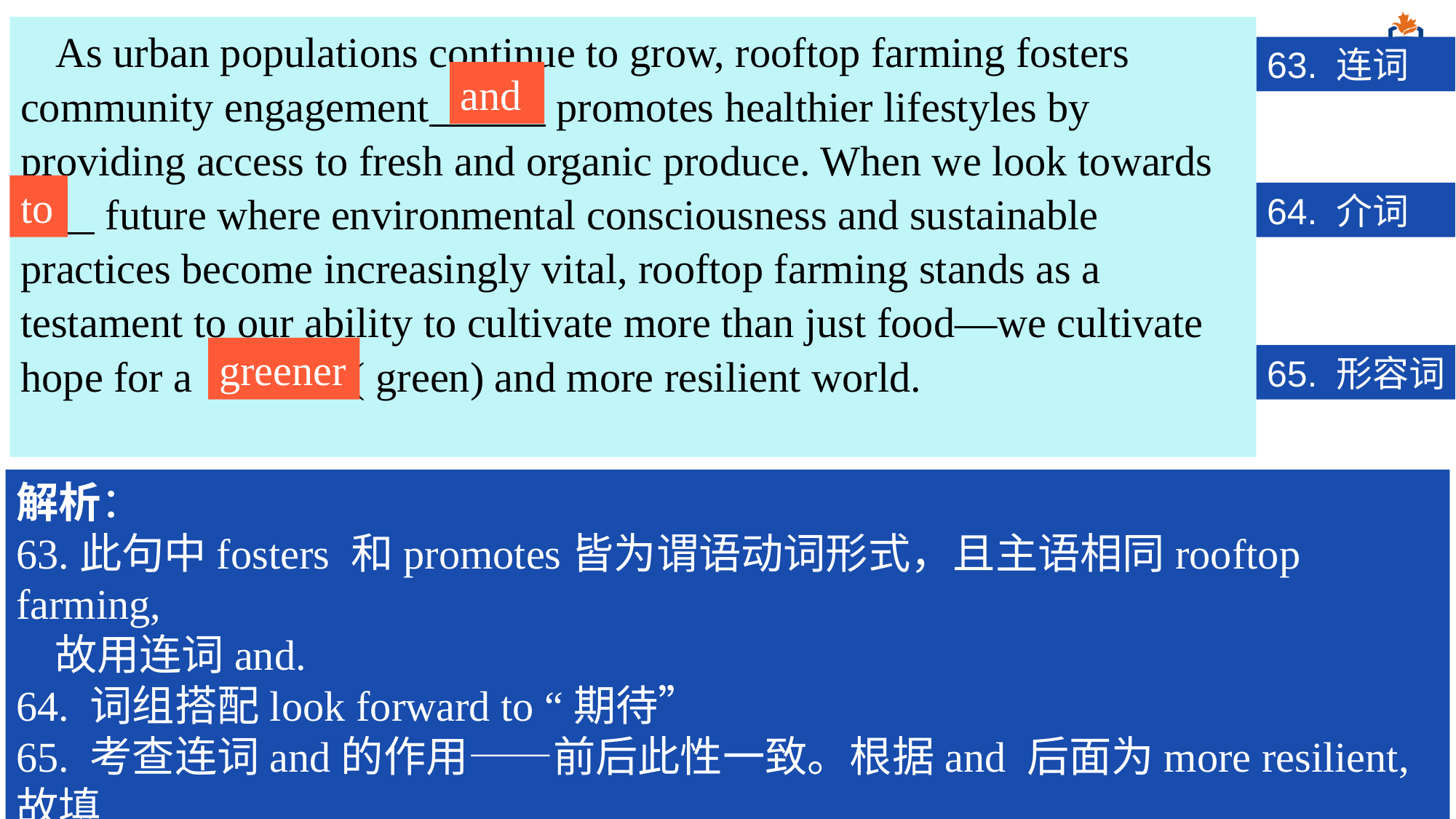

As urban populations continue to grow, rooftop farming fosters community engagement    63    promotes healthier lifestyles by providing access to fresh and organic produce. When we look towards    64    future where environmental consciousness and sustainable practices become increasingly vital, rooftop farming stands as a testament to our ability to cultivate more than just food—we cultivate hope for a       65    ( green) and more resilient world.
comes
63. 连词
and
to
64. 介词
greener
65. 形容词
解析：
63.此句中fosters 和promotes皆为谓语动词形式，且主语相同rooftop farming,
   故用连词and.
64. 词组搭配look forward to “期待”
65. 考查连词and的作用——前后此性一致。根据and 后面为more resilient,故填
     greener.